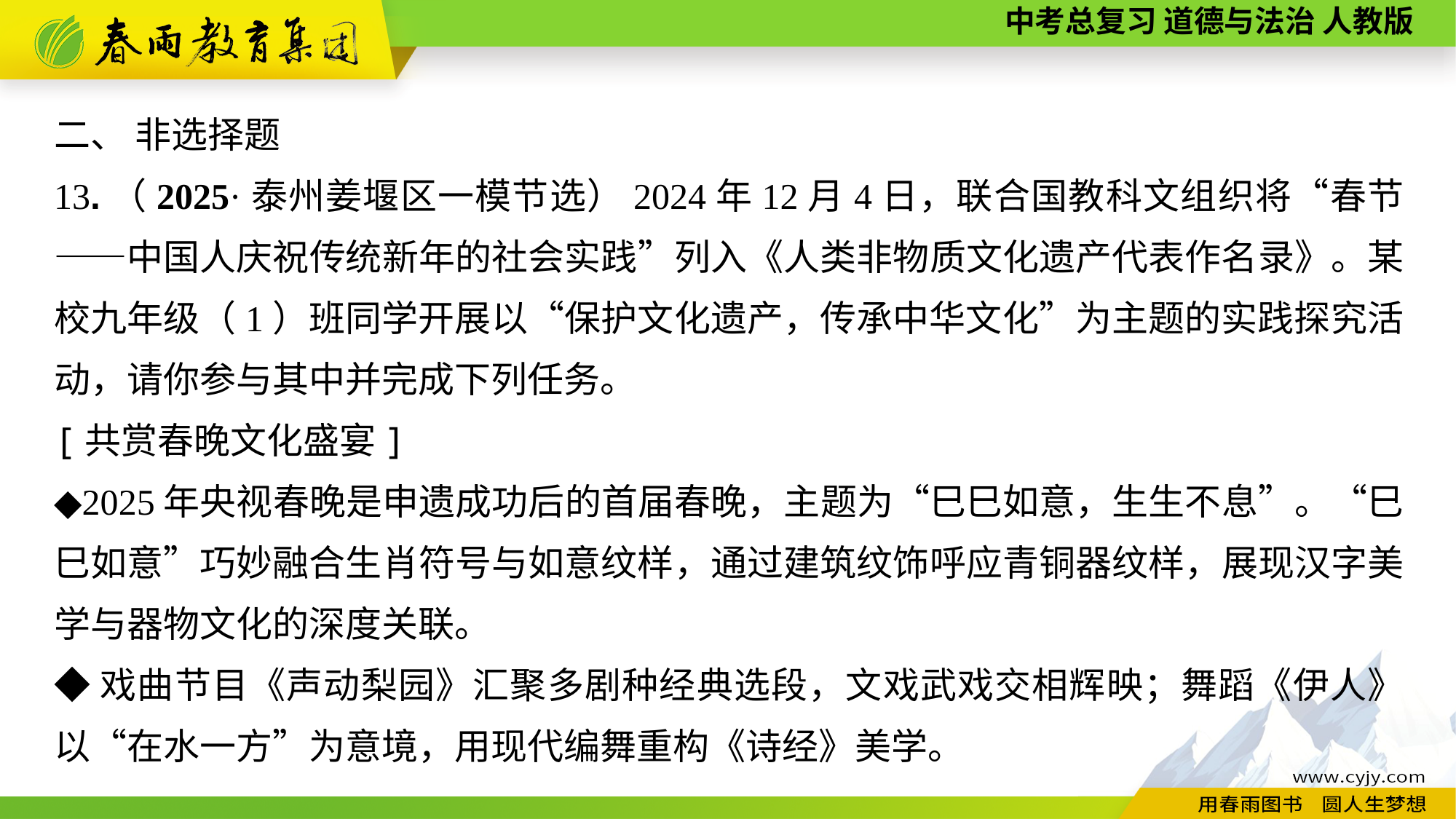

二、 非选择题
13.（2025·泰州姜堰区一模节选）2024年12月4日，联合国教科文组织将“春节——中国人庆祝传统新年的社会实践”列入《人类非物质文化遗产代表作名录》。某校九年级（1）班同学开展以“保护文化遗产，传承中华文化”为主题的实践探究活动，请你参与其中并完成下列任务。
[共赏春晚文化盛宴]
◆2025年央视春晚是申遗成功后的首届春晚，主题为“巳巳如意，生生不息”。“巳巳如意”巧妙融合生肖符号与如意纹样，通过建筑纹饰呼应青铜器纹样，展现汉字美学与器物文化的深度关联。
◆戏曲节目《声动梨园》汇聚多剧种经典选段，文戏武戏交相辉映；舞蹈《伊人》以“在水一方”为意境，用现代编舞重构《诗经》美学。